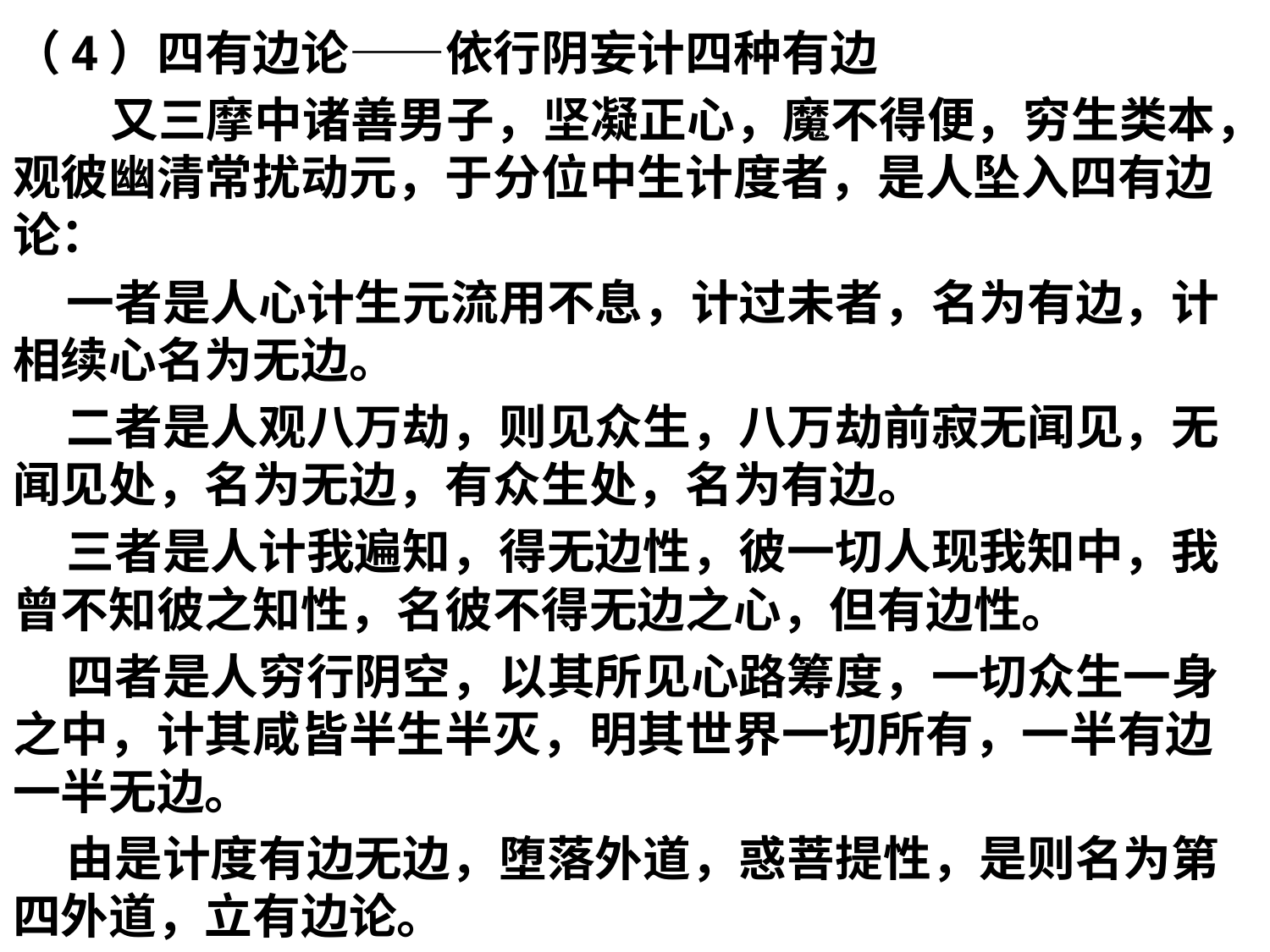

（4）四有边论——依行阴妄计四种有边
        又三摩中诸善男子，坚凝正心，魔不得便，穷生类本，观彼幽清常扰动元，于分位中生计度者，是人坠入四有边论：
    一者是人心计生元流用不息，计过未者，名为有边，计相续心名为无边。
    二者是人观八万劫，则见众生，八万劫前寂无闻见，无闻见处，名为无边，有众生处，名为有边。
    三者是人计我遍知，得无边性，彼一切人现我知中，我曾不知彼之知性，名彼不得无边之心，但有边性。
    四者是人穷行阴空，以其所见心路筹度，一切众生一身之中，计其咸皆半生半灭，明其世界一切所有，一半有边一半无边。
    由是计度有边无边，堕落外道，惑菩提性，是则名为第四外道，立有边论。